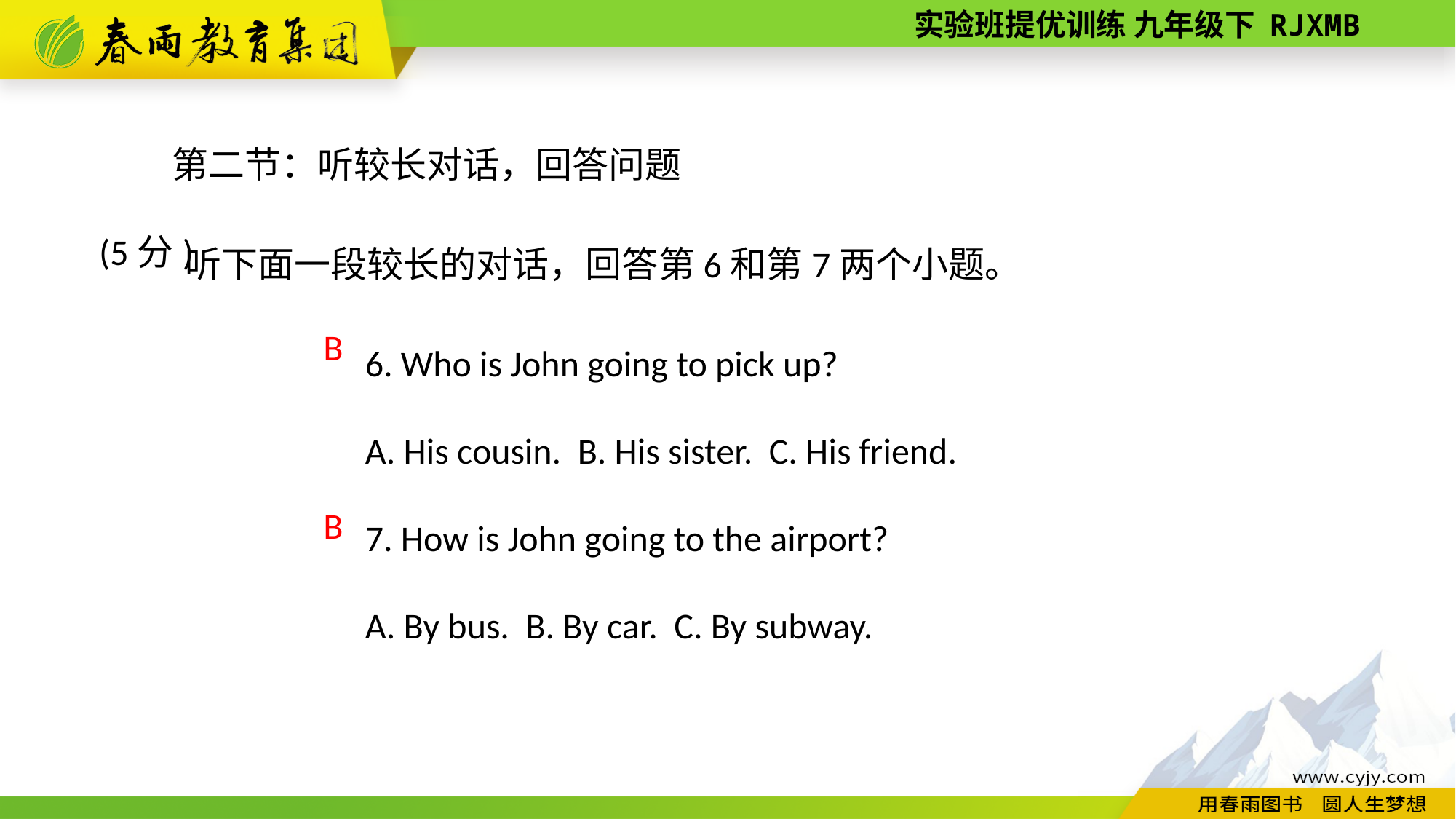

第二节：听较长对话，回答问题(5分)
听下面一段较长的对话，回答第6和第7两个小题。
6. Who is John going to pick up?
A. His cousin.  B. His sister.  C. His friend.
7. How is John going to the airport?
A. By bus.  B. By car.  C. By subway.
B
B